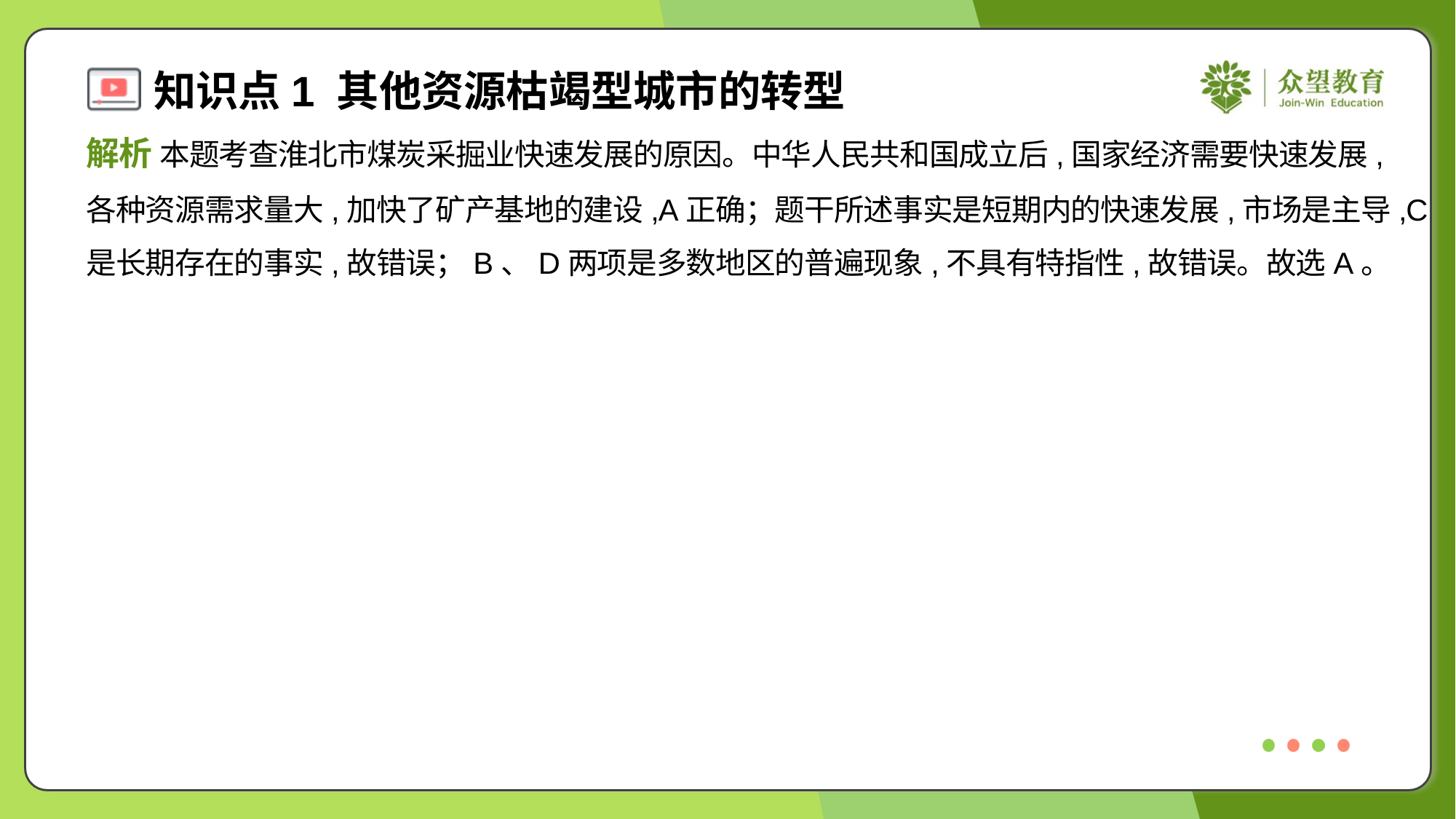

解析 本题考查淮北市煤炭采掘业快速发展的原因。中华人民共和国成立后,国家经济需要快速发展,
各种资源需求量大,加快了矿产基地的建设,A正确；题干所述事实是短期内的快速发展,市场是主导,C
是长期存在的事实,故错误；B、D两项是多数地区的普遍现象,不具有特指性,故错误。故选A。